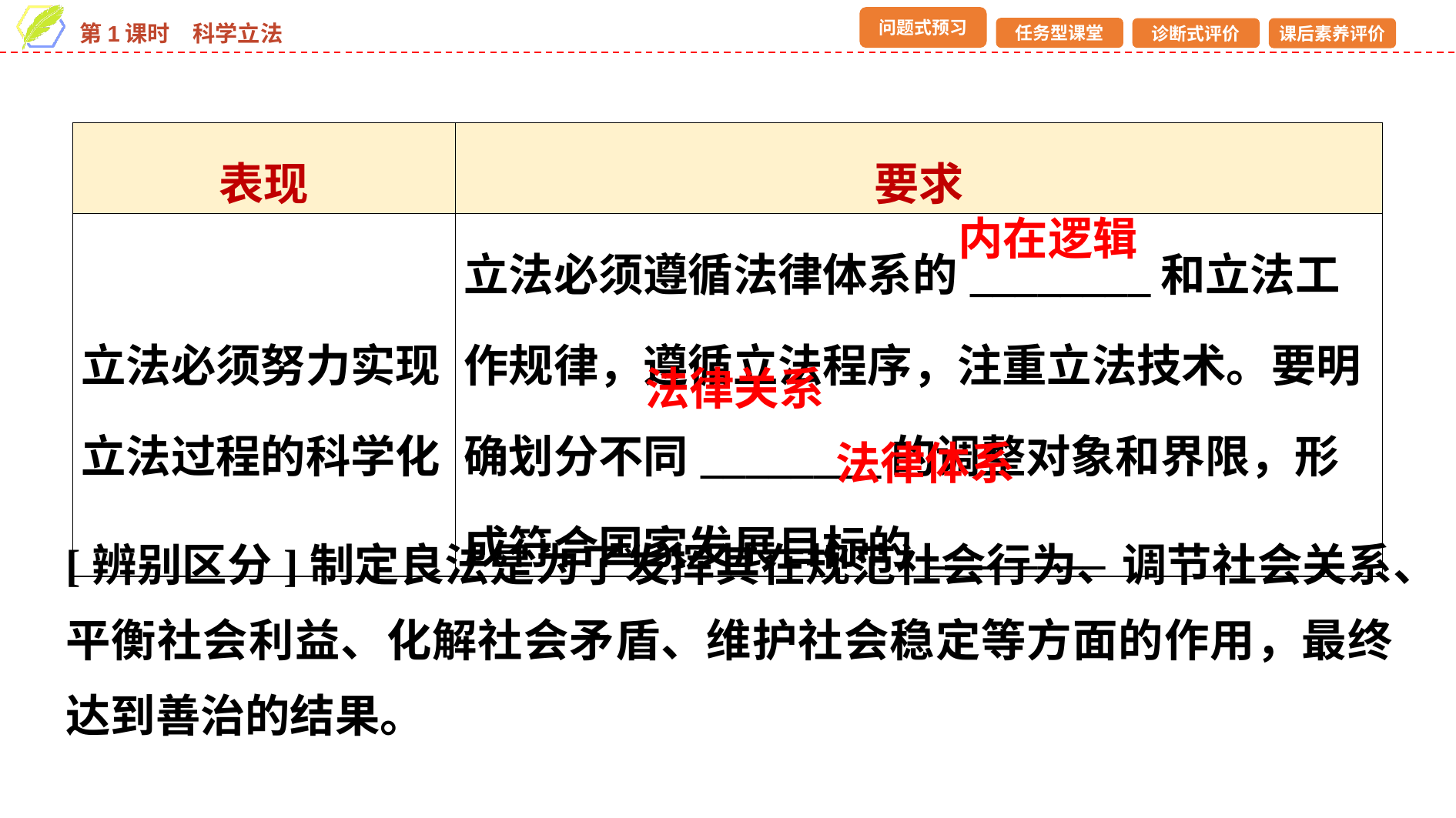

| 表现 | 要求 |
| --- | --- |
| 立法必须努力实现立法过程的科学化 | 立法必须遵循法律体系的\_\_\_\_\_\_\_\_和立法工作规律，遵循立法程序，注重立法技术。要明确划分不同\_\_\_\_\_\_\_\_的调整对象和界限，形成符合国家发展目标的\_\_\_\_\_\_\_\_ |
内在逻辑
法律关系
法律体系
[辨别区分]制定良法是为了发挥其在规范社会行为、调节社会关系、平衡社会利益、化解社会矛盾、维护社会稳定等方面的作用，最终达到善治的结果。